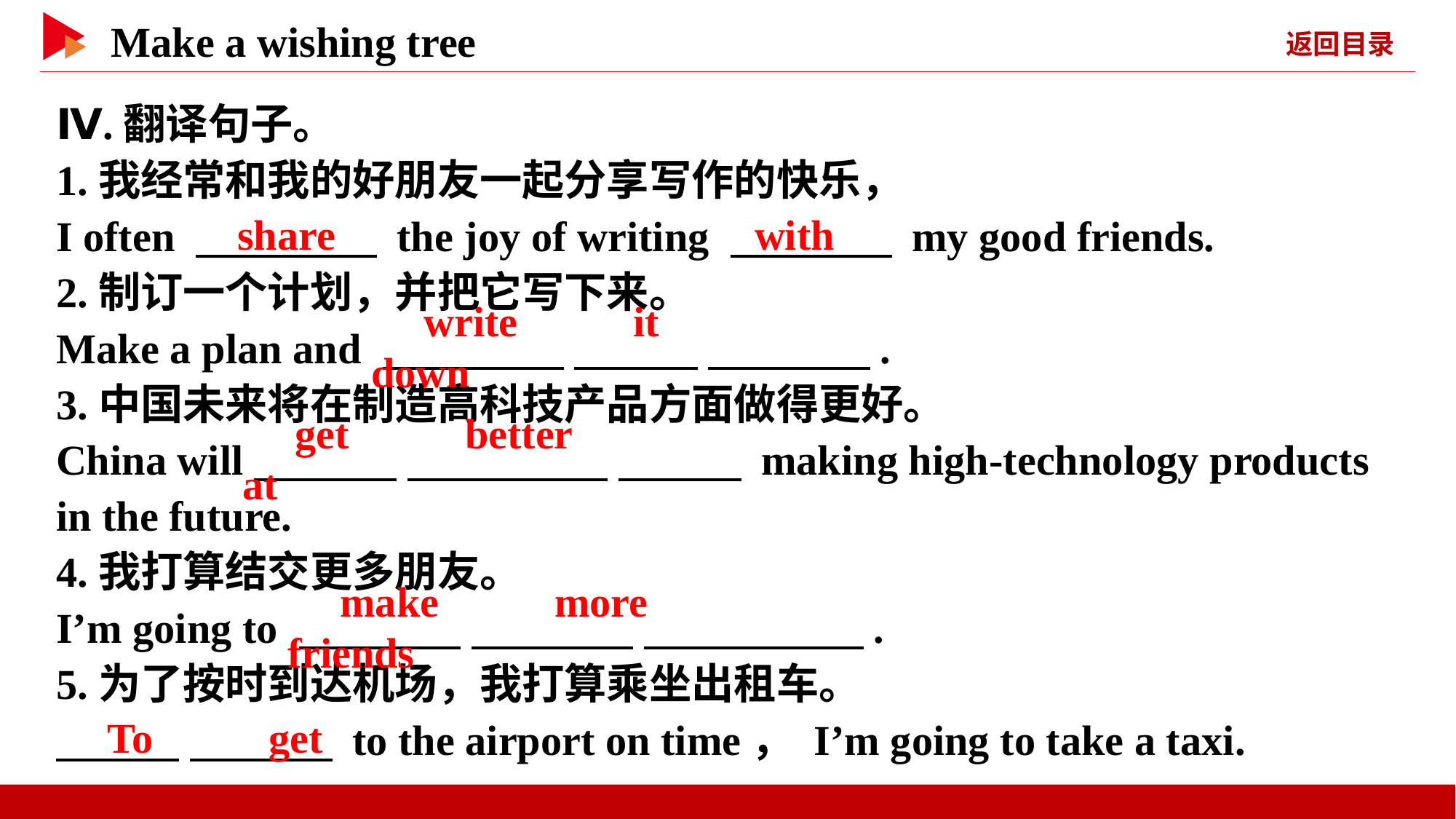

Ⅳ.翻译句子。
1.我经常和我的好朋友一起分享写作的快乐，
I often 　          　 the joy of writing 　        　 my good friends.
2.制订一个计划，并把它写下来。
Make a plan and 　          　 　    　 　        　.
3.中国未来将在制造高科技产品方面做得更好。
China will　      　 　            　 　    　 making high-technology products in the future.
4.我打算结交更多朋友。
I’m going to 　        　 　        　 　              　.
5.为了按时到达机场，我打算乘坐出租车。
　    　 　      　 to the airport on time， I’m going to take a taxi.
　share
　with
　write　 　it　 　down
　get　 　better　 　at
　make　 　more　 　friends
　To　 　get